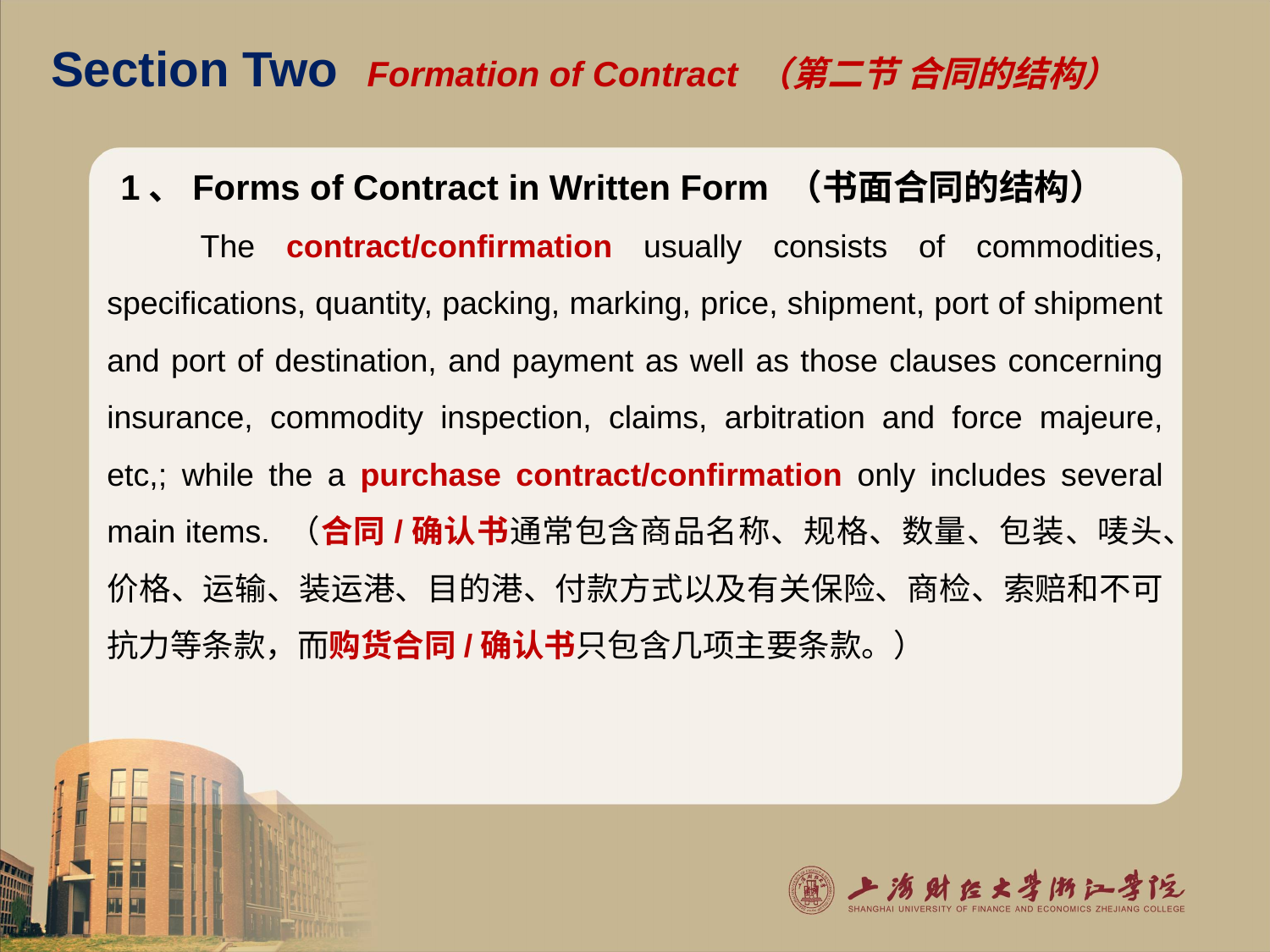

# Section Two   Formation of Contract （第二节 合同的结构）
1、Forms of Contract in Written Form （书面合同的结构）
   The contract/confirmation usually consists of commodities, specifications, quantity, packing, marking, price, shipment, port of shipment and port of destination, and payment as well as those clauses concerning insurance, commodity inspection, claims, arbitration and force majeure, etc,; while the a purchase contract/confirmation only includes several main items. （合同/确认书通常包含商品名称、规格、数量、包装、唛头、价格、运输、装运港、目的港、付款方式以及有关保险、商检、索赔和不可抗力等条款，而购货合同/确认书只包含几项主要条款。）